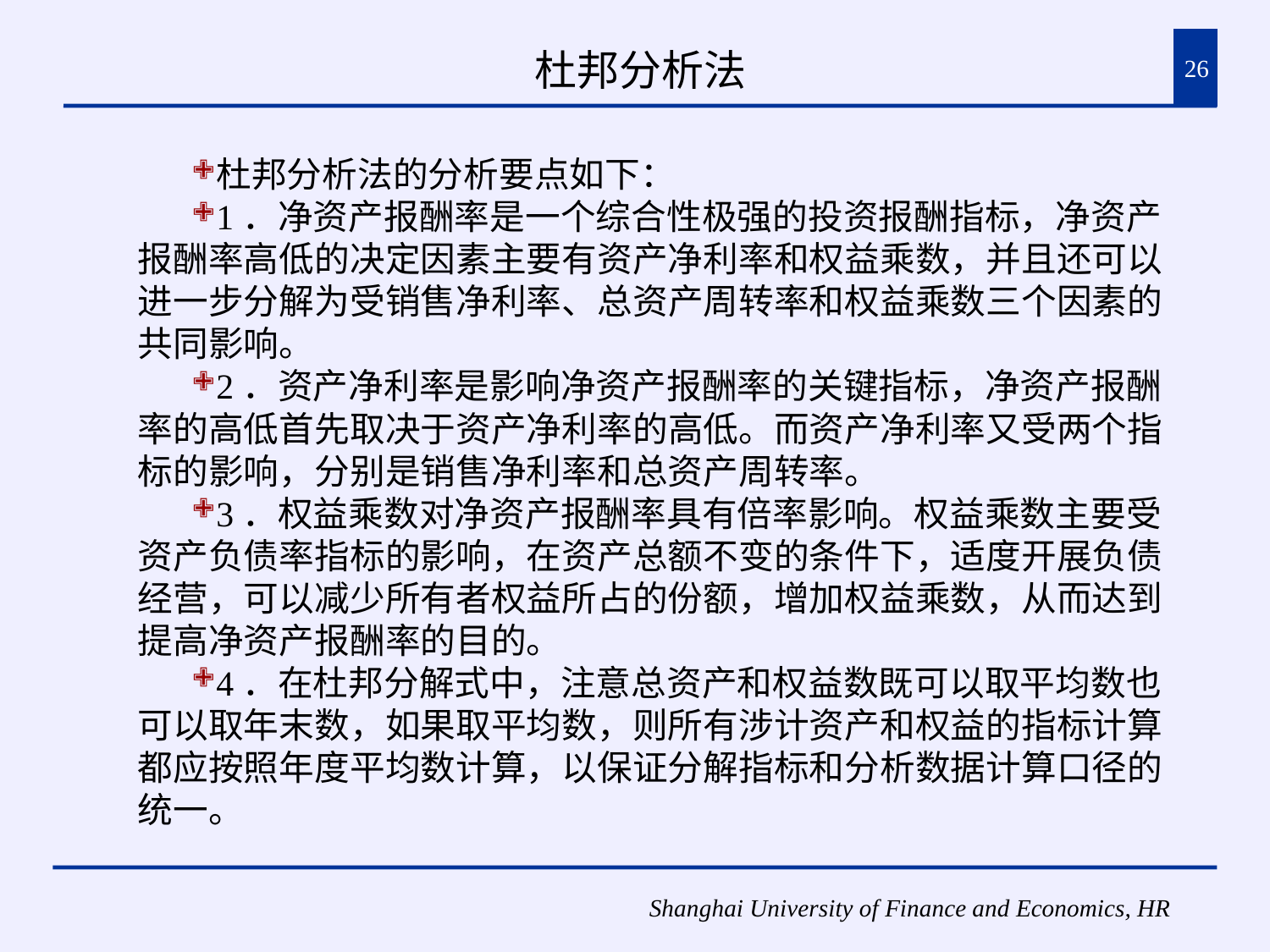

# 杜邦分析法
26
杜邦分析法的分析要点如下：
1．净资产报酬率是一个综合性极强的投资报酬指标，净资产报酬率高低的决定因素主要有资产净利率和权益乘数，并且还可以进一步分解为受销售净利率、总资产周转率和权益乘数三个因素的共同影响。
2．资产净利率是影响净资产报酬率的关键指标，净资产报酬率的高低首先取决于资产净利率的高低。而资产净利率又受两个指标的影响，分别是销售净利率和总资产周转率。
3．权益乘数对净资产报酬率具有倍率影响。权益乘数主要受资产负债率指标的影响，在资产总额不变的条件下，适度开展负债经营，可以减少所有者权益所占的份额，增加权益乘数，从而达到提高净资产报酬率的目的。
4．在杜邦分解式中，注意总资产和权益数既可以取平均数也可以取年末数，如果取平均数，则所有涉计资产和权益的指标计算都应按照年度平均数计算，以保证分解指标和分析数据计算口径的统一。